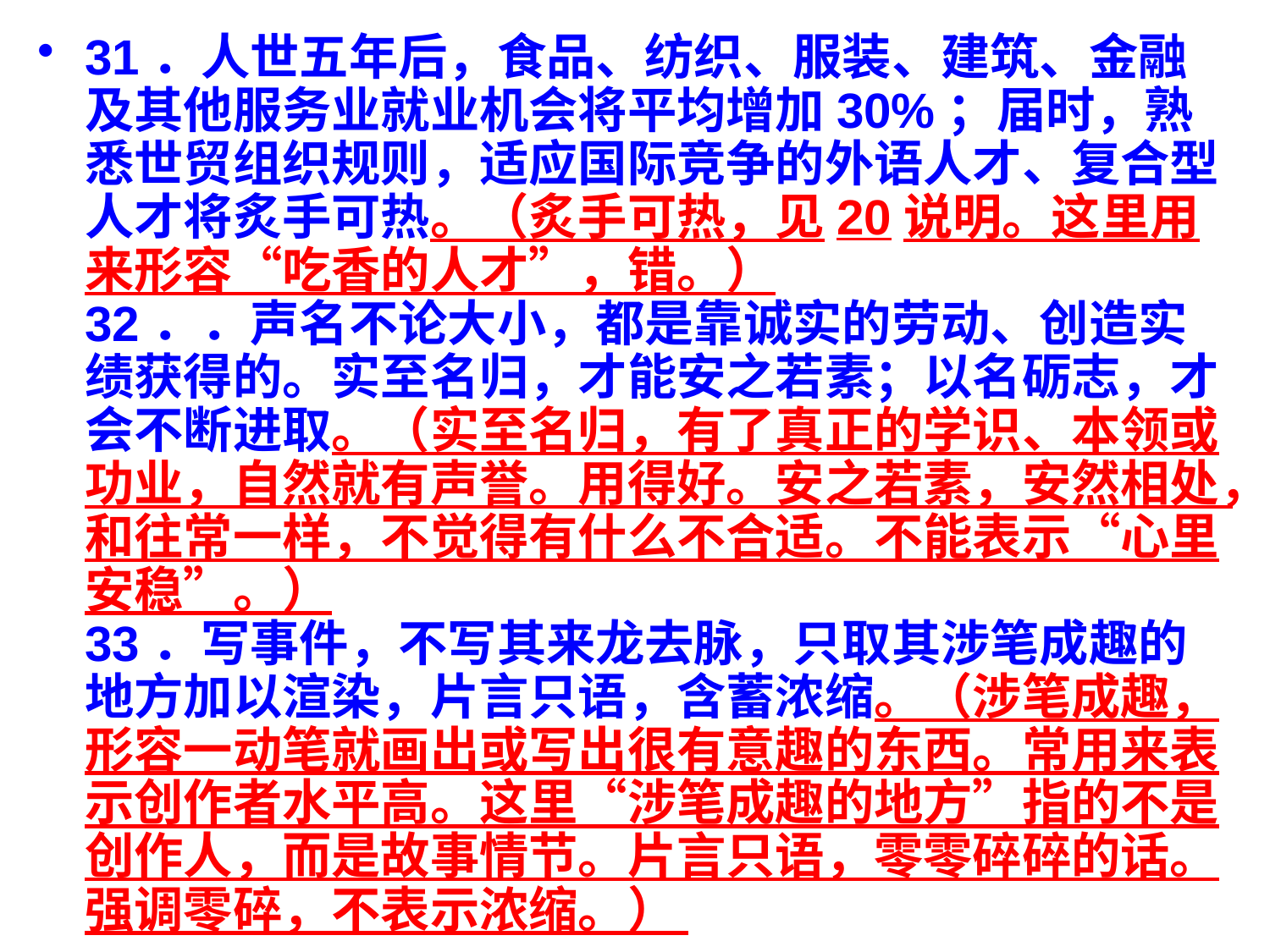

31．人世五年后，食品、纺织、服装、建筑、金融及其他服务业就业机会将平均增加30%；届时，熟悉世贸组织规则，适应国际竞争的外语人才、复合型人才将炙手可热。（炙手可热，见20说明。这里用来形容“吃香的人才”，错。） 
32．．声名不论大小，都是靠诚实的劳动、创造实绩获得的。实至名归，才能安之若素；以名砺志，才会不断进取。（实至名归，有了真正的学识、本领或功业，自然就有声誉。用得好。安之若素，安然相处，和往常一样，不觉得有什么不合适。不能表示“心里安稳”。）
33．写事件，不写其来龙去脉，只取其涉笔成趣的地方加以渲染，片言只语，含蓄浓缩。（涉笔成趣，形容一动笔就画出或写出很有意趣的东西。常用来表示创作者水平高。这里“涉笔成趣的地方”指的不是创作人，而是故事情节。片言只语，零零碎碎的话。强调零碎，不表示浓缩。）